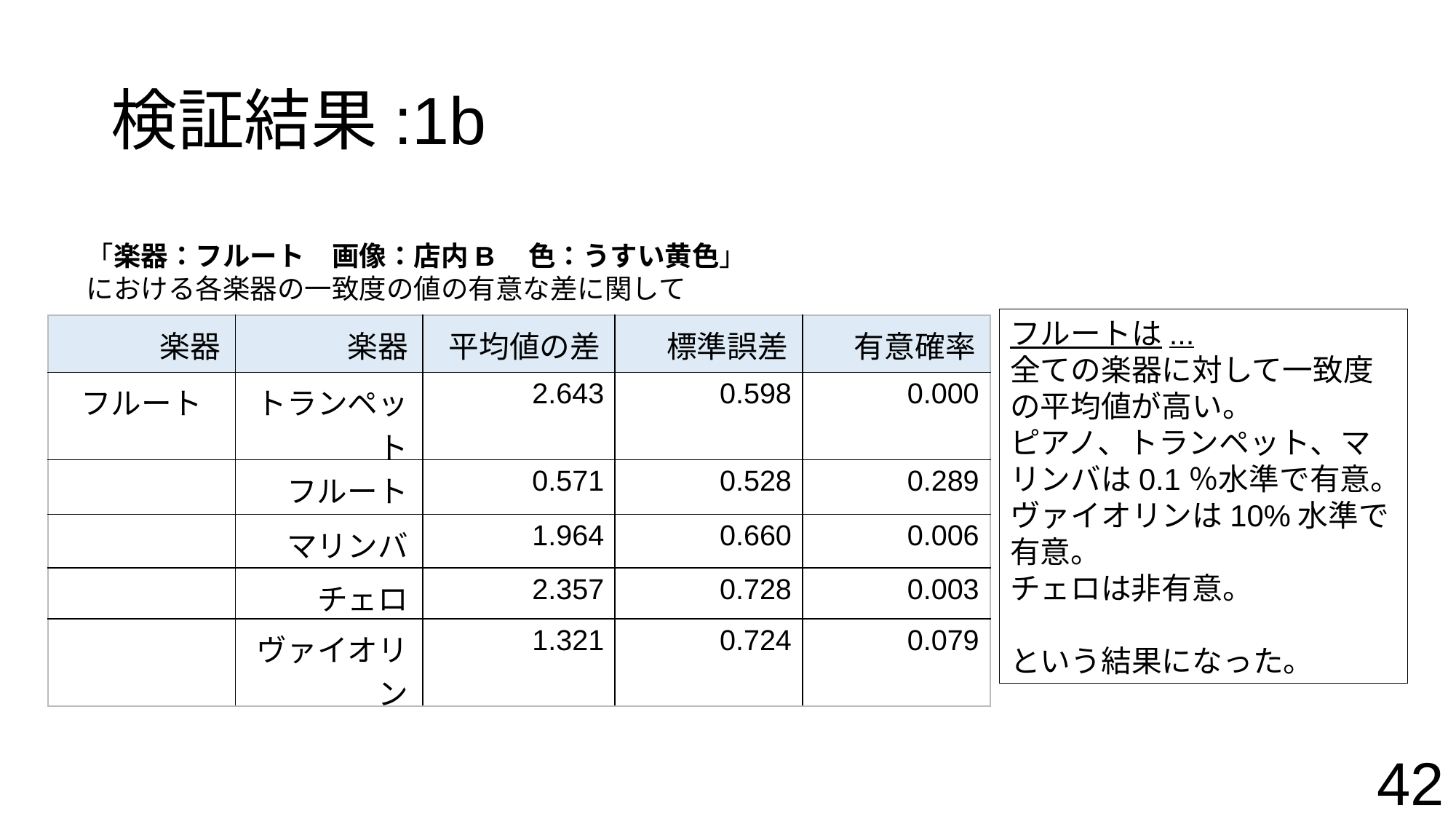

# 検証結果:1b
「楽器：フルート　画像：店内B　色：うすい黄色」
における各楽器の一致度の値の有意な差に関して
フルートは...
全ての楽器に対して一致度の平均値が高い。
ピアノ、トランペット、マリンバは0.1％水準で有意。
ヴァイオリンは10%水準で有意。
チェロは非有意。

という結果になった。
| 楽器 | 楽器 | 平均値の差 | 標準誤差 | 有意確率 |
| --- | --- | --- | --- | --- |
| フルート | トランペット | 2.643 | 0.598 | 0.000 |
|  | フルート | 0.571 | 0.528 | 0.289 |
|  | マリンバ | 1.964 | 0.660 | 0.006 |
|  | チェロ | 2.357 | 0.728 | 0.003 |
|  | ヴァイオリン | 1.321 | 0.724 | 0.079 |
42